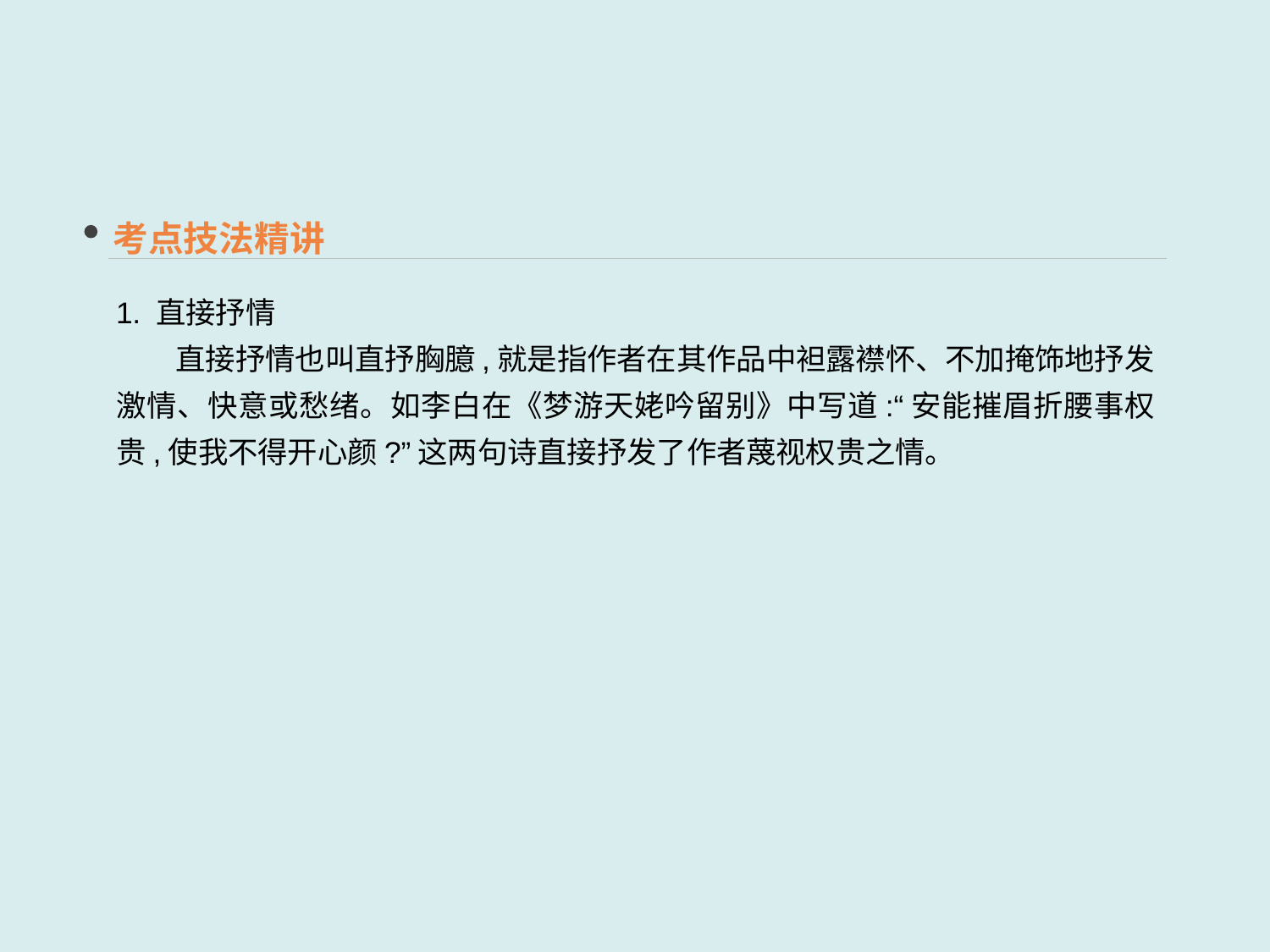

考点技法精讲

1. 直接抒情
　　直接抒情也叫直抒胸臆,就是指作者在其作品中袒露襟怀、不加掩饰地抒发激情、快意或愁绪。如李白在《梦游天姥吟留别》中写道:“安能摧眉折腰事权贵,使我不得开心颜?”这两句诗直接抒发了作者蔑视权贵之情。